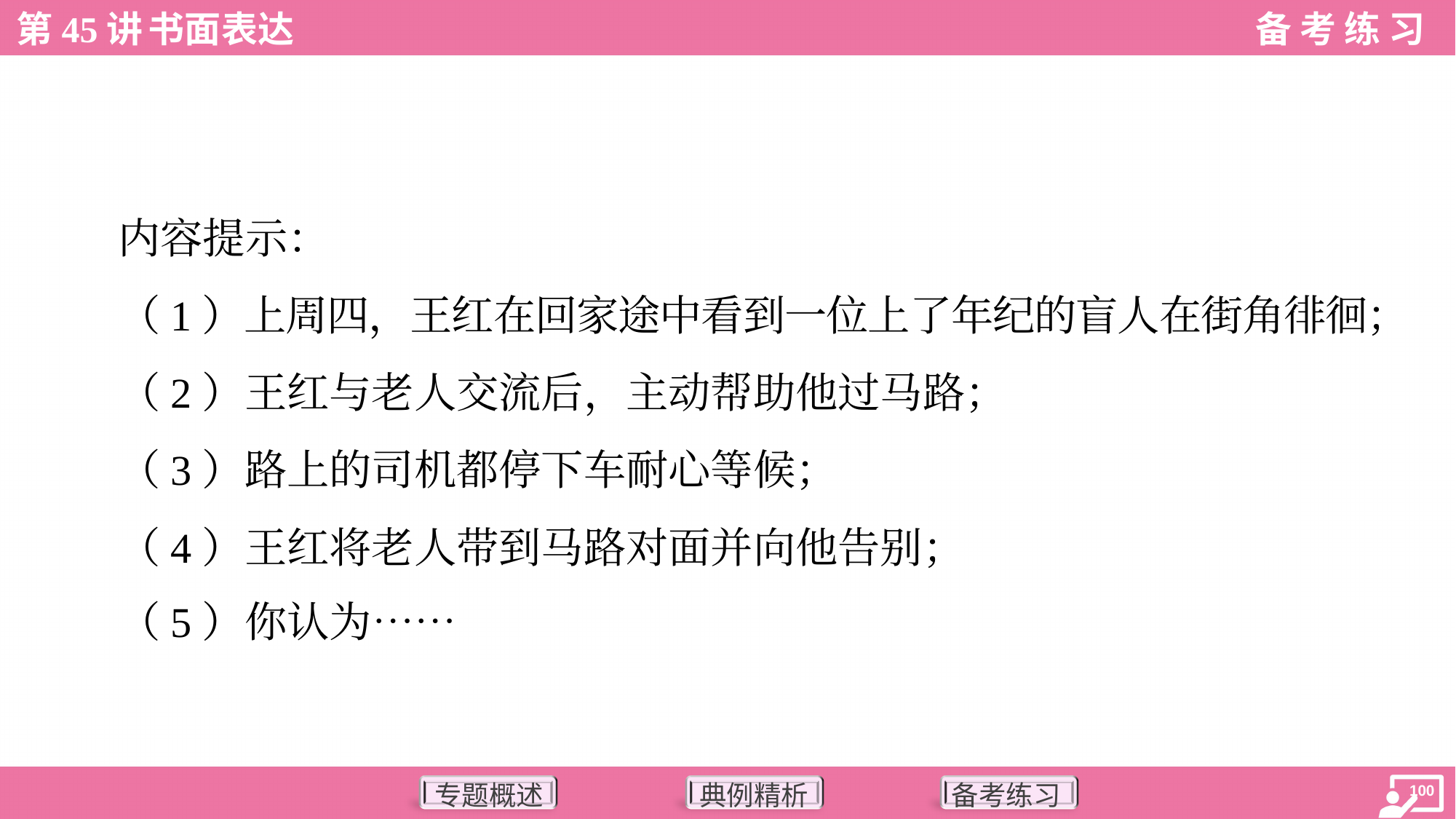

内容提示：
    （1）上周四，王红在回家途中看到一位上了年纪的盲人在街角徘徊；
    （2）王红与老人交流后，主动帮助他过马路；
    （3）路上的司机都停下车耐心等候；
    （4）王红将老人带到马路对面并向他告别；
    （5）你认为……